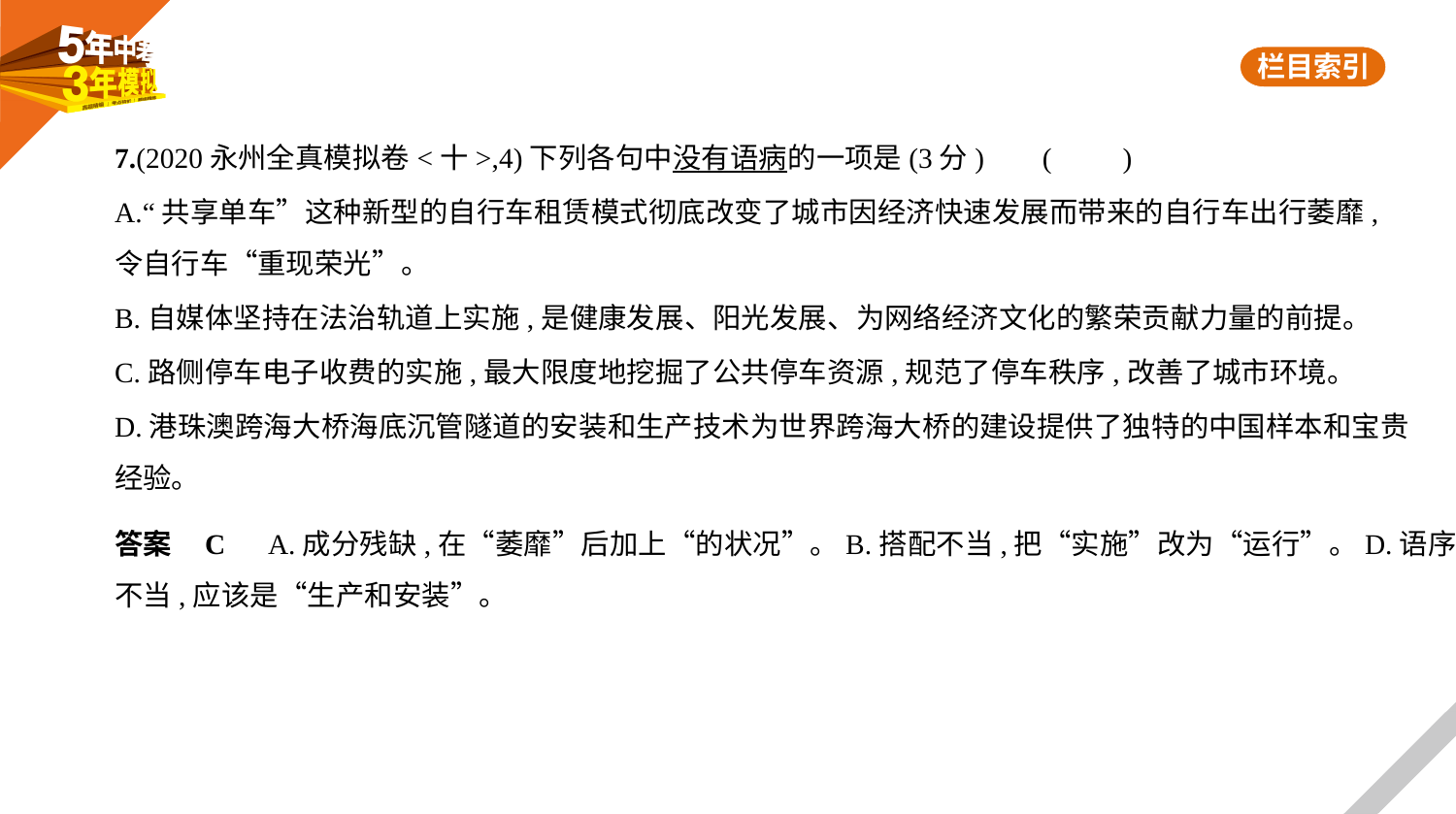

7.(2020永州全真模拟卷<十>,4)下列各句中没有语病的一项是(3分)     (　　)
A.“共享单车”这种新型的自行车租赁模式彻底改变了城市因经济快速发展而带来的自行车出行萎靡,
令自行车“重现荣光”。
B.自媒体坚持在法治轨道上实施,是健康发展、阳光发展、为网络经济文化的繁荣贡献力量的前提。
C.路侧停车电子收费的实施,最大限度地挖掘了公共停车资源,规范了停车秩序,改善了城市环境。
D.港珠澳跨海大桥海底沉管隧道的安装和生产技术为世界跨海大桥的建设提供了独特的中国样本和宝贵
经验。
答案    C　A.成分残缺,在“萎靡”后加上“的状况”。B.搭配不当,把“实施”改为“运行”。D.语序
不当,应该是“生产和安装”。